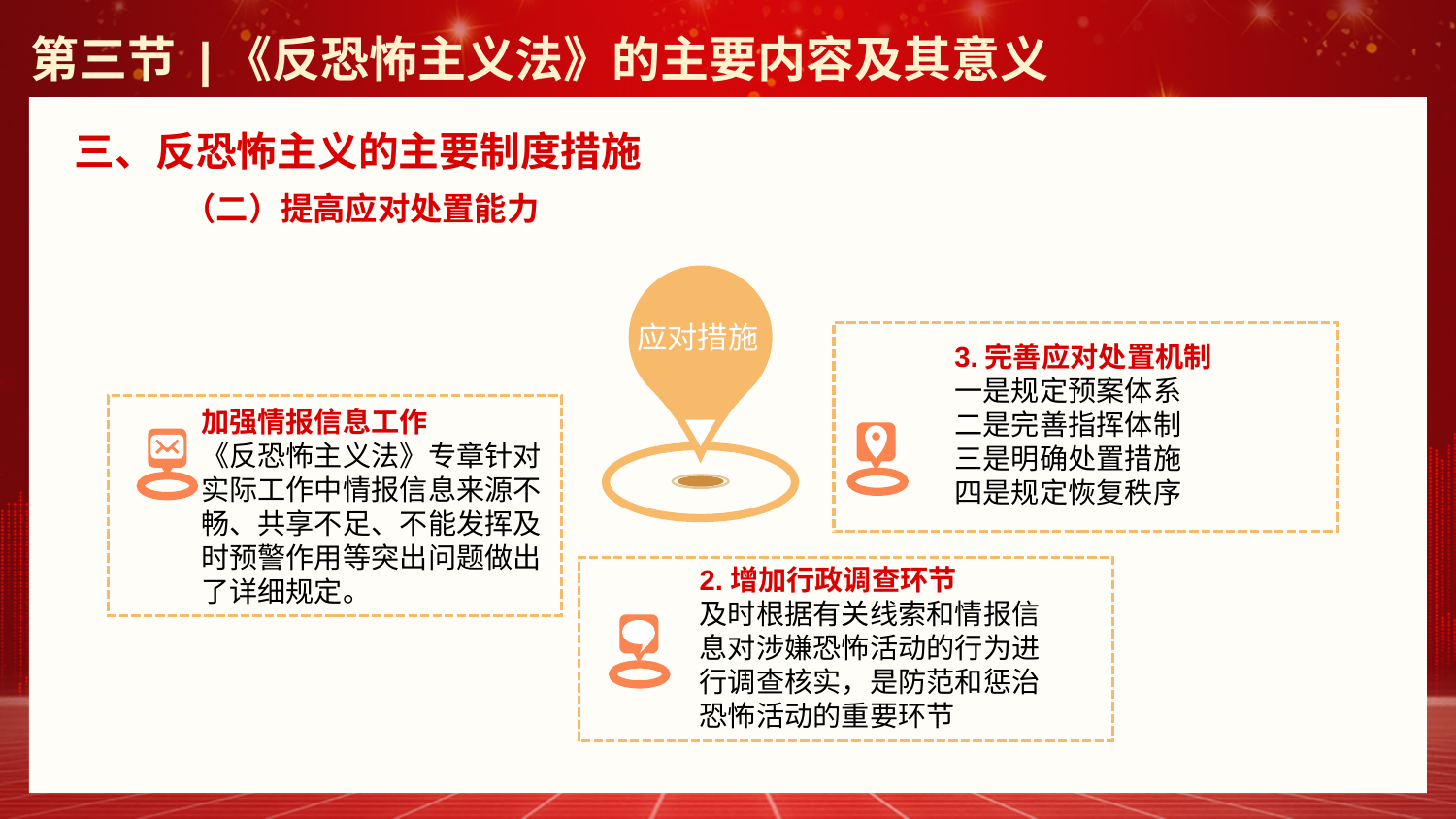

第三节 |《反恐怖主义法》的主要内容及其意义
三、反恐怖主义的主要制度措施
（二）提高应对处置能力

应对措施

加强情报信息工作
《反恐怖主义法》专章针对实际工作中情报信息来源不畅、共享不足、不能发挥及时预警作用等突出问题做出了详细规定。

2.增加行政调查环节
及时根据有关线索和情报信息对涉嫌恐怖活动的行为进行调查核实，是防范和惩治恐怖活动的重要环节

3.完善应对处置机制
一是规定预案体系
二是完善指挥体制
三是明确处置措施
四是规定恢复秩序